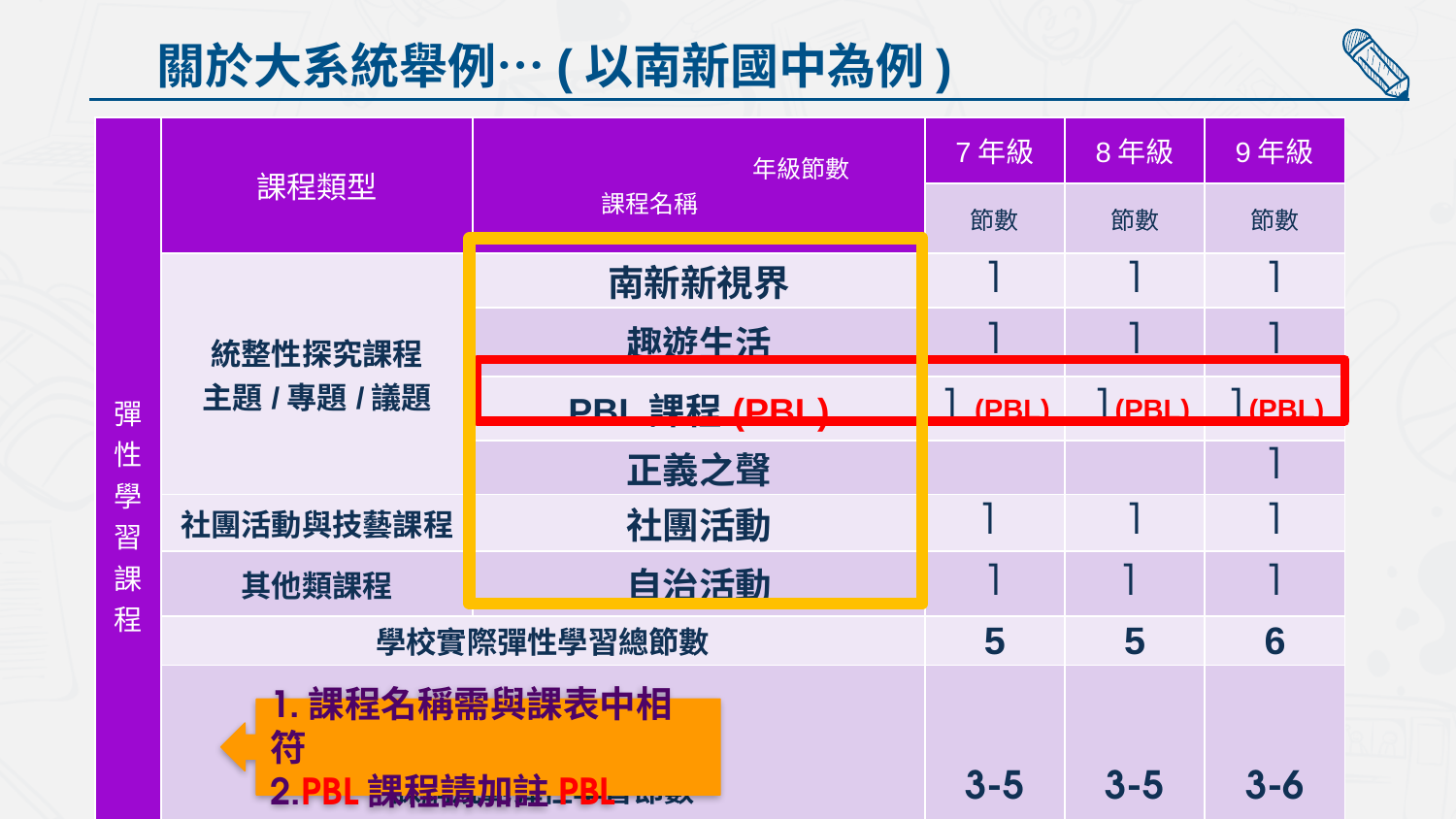

關於大系統舉例…(以南新國中為例)
| 彈性學習課程 | 課程類型 | 年級節數 課程名稱 | 7年級 | 8年級 | 9年級 |
| --- | --- | --- | --- | --- | --- |
|  |  |  | 節數 | 節數 | 節數 |
|  | 統整性探究課程 主題/專題/議題 | 南新新視界 | 1 | 1 | 1 |
|  |  | 趣遊生活 | 1 | 1 | 1 |
|  |  | PBL課程(PBL) | 1 (PBL) | 1(PBL) | 1(PBL) |
|  |  | 正義之聲 |  |  | 1 |
|  | 社團活動與技藝課程 | 社團活動 | 1 | 1 | 1 |
|  | 其他類課程 | 自治活動 | 1 | 1 | 1 |
|  | 學校實際彈性學習總節數 |  | 5 | 5 | 6 |
|  | 課綱規範彈性學習節數 |  | 3-5 | 3-5 | 3-6 |

1.課程名稱需與課表中相符
2.PBL課程請加註PBL